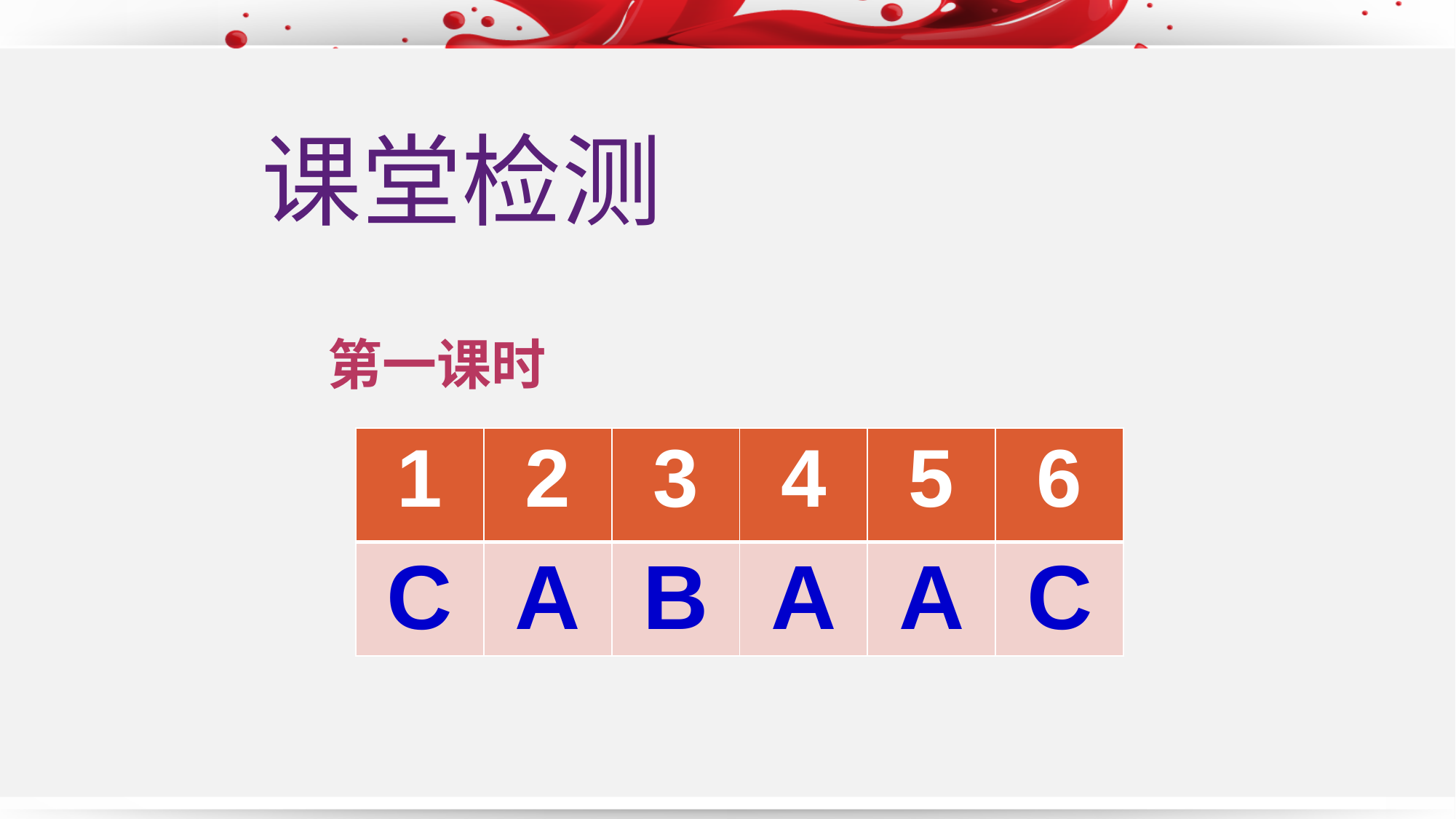

课堂检测
第一课时
| 1 | 2 | 3 | 4 | 5 | 6 |
| --- | --- | --- | --- | --- | --- |
| C | A | B | A | A | C |